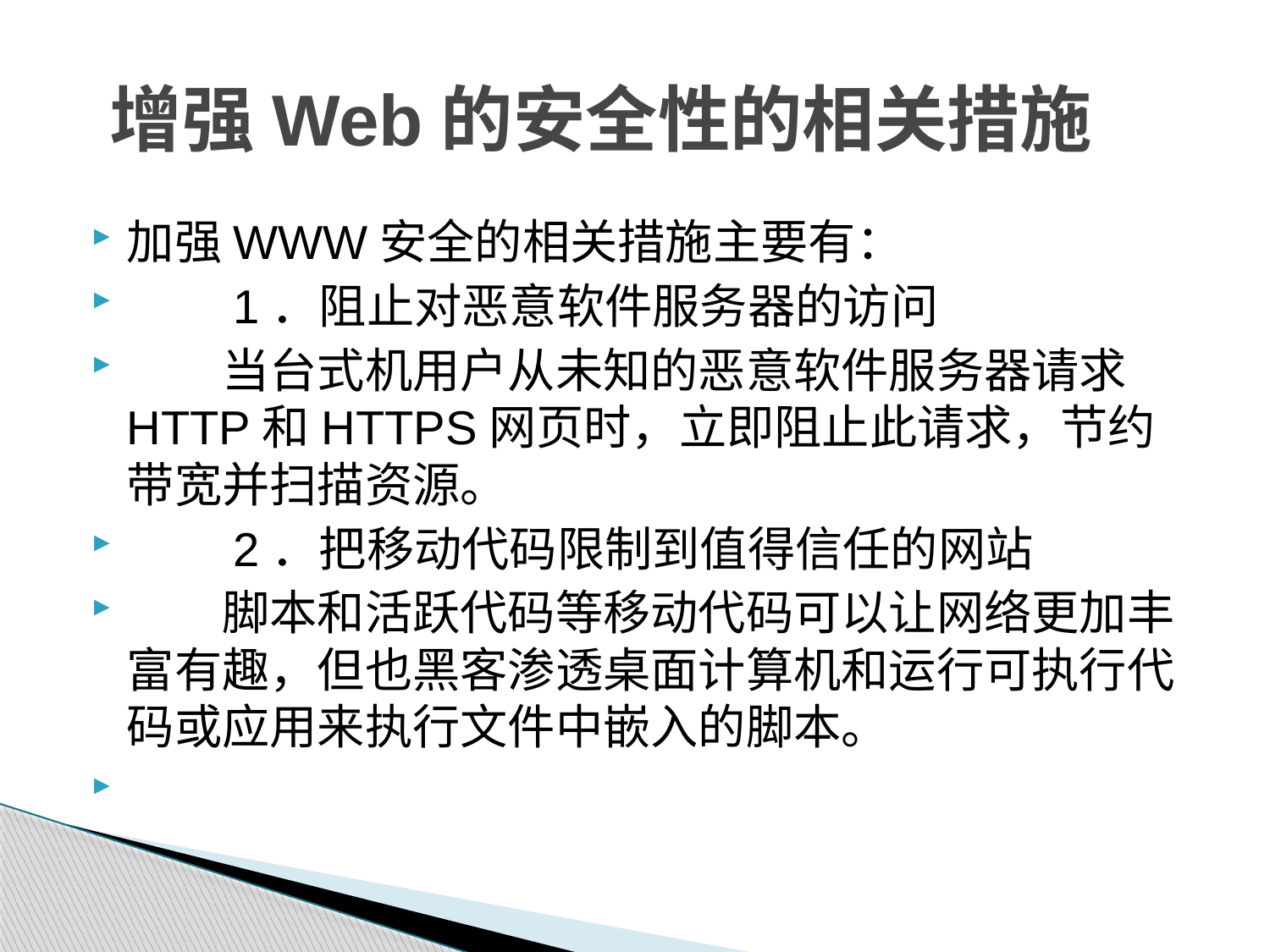

# 增强Web的安全性的相关措施
加强WWW安全的相关措施主要有：
　　1．阻止对恶意软件服务器的访问
　　当台式机用户从未知的恶意软件服务器请求HTTP和HTTPS网页时，立即阻止此请求，节约带宽并扫描资源。
　　2．把移动代码限制到值得信任的网站
　　脚本和活跃代码等移动代码可以让网络更加丰富有趣，但也黑客渗透桌面计算机和运行可执行代码或应用来执行文件中嵌入的脚本。